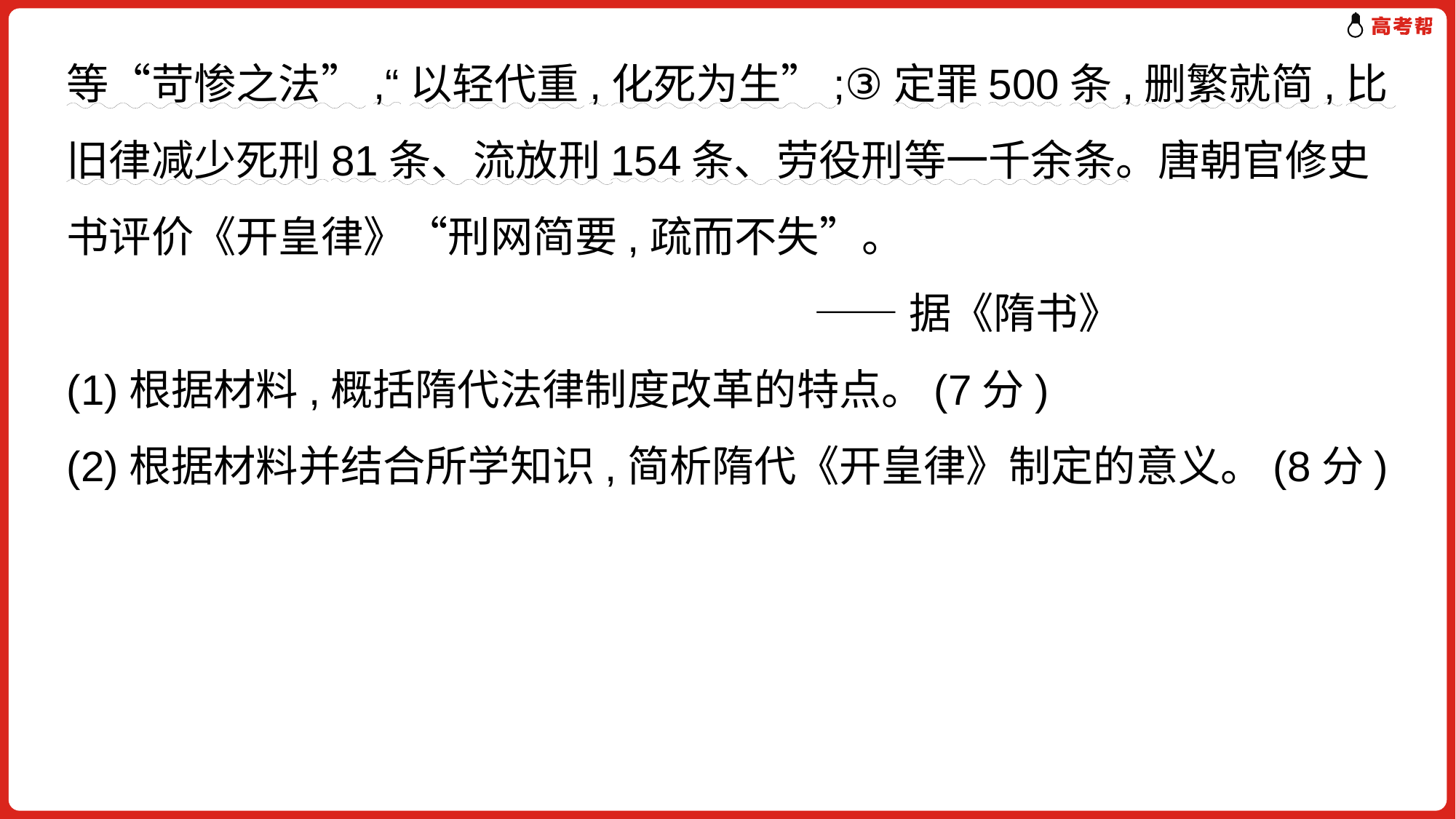

等“苛惨之法”,“以轻代重,化死为生”;③定罪500条,删繁就简,比旧律减少死刑81条、流放刑154条、劳役刑等一千余条。唐朝官修史书评价《开皇律》“刑网简要,疏而不失”。
                                                                               ——据《隋书》
(1)根据材料,概括隋代法律制度改革的特点。(7分)
(2)根据材料并结合所学知识,简析隋代《开皇律》制定的意义。(8分)